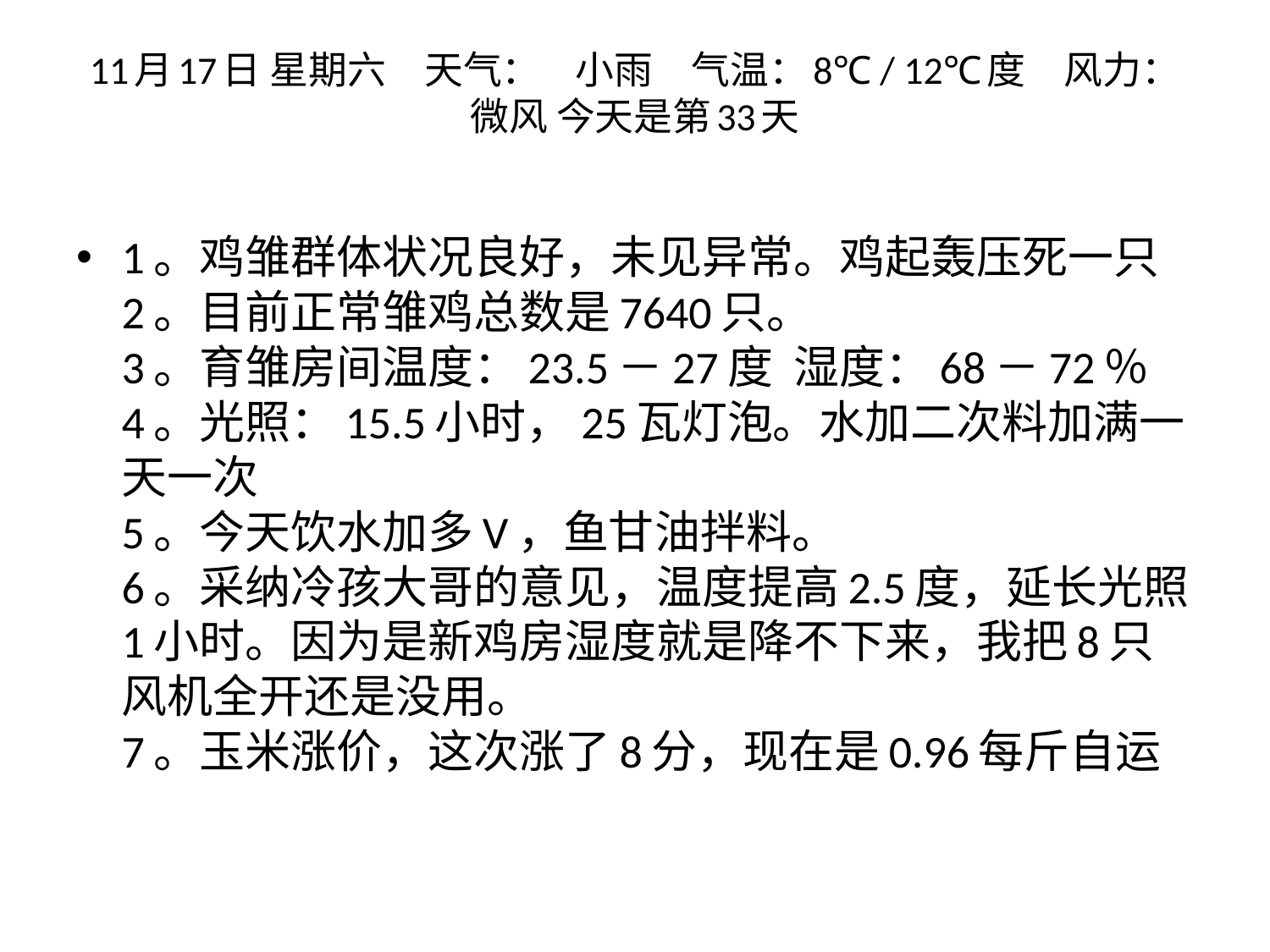

# 11月17日 星期六　天气：    小雨　气温：8℃ / 12℃度　风力：微风 今天是第33天
1。鸡雏群体状况良好，未见异常。鸡起轰压死一只
2。目前正常雏鸡总数是7640只。
3。育雏房间温度：23.5－27度  湿度：68－72％
4。光照：15.5小时，25瓦灯泡。水加二次料加满一天一次
5。今天饮水加多V，鱼甘油拌料。
6。采纳冷孩大哥的意见，温度提高2.5度，延长光照1小时。因为是新鸡房湿度就是降不下来，我把8只风机全开还是没用。
7。玉米涨价，这次涨了8分，现在是0.96每斤自运